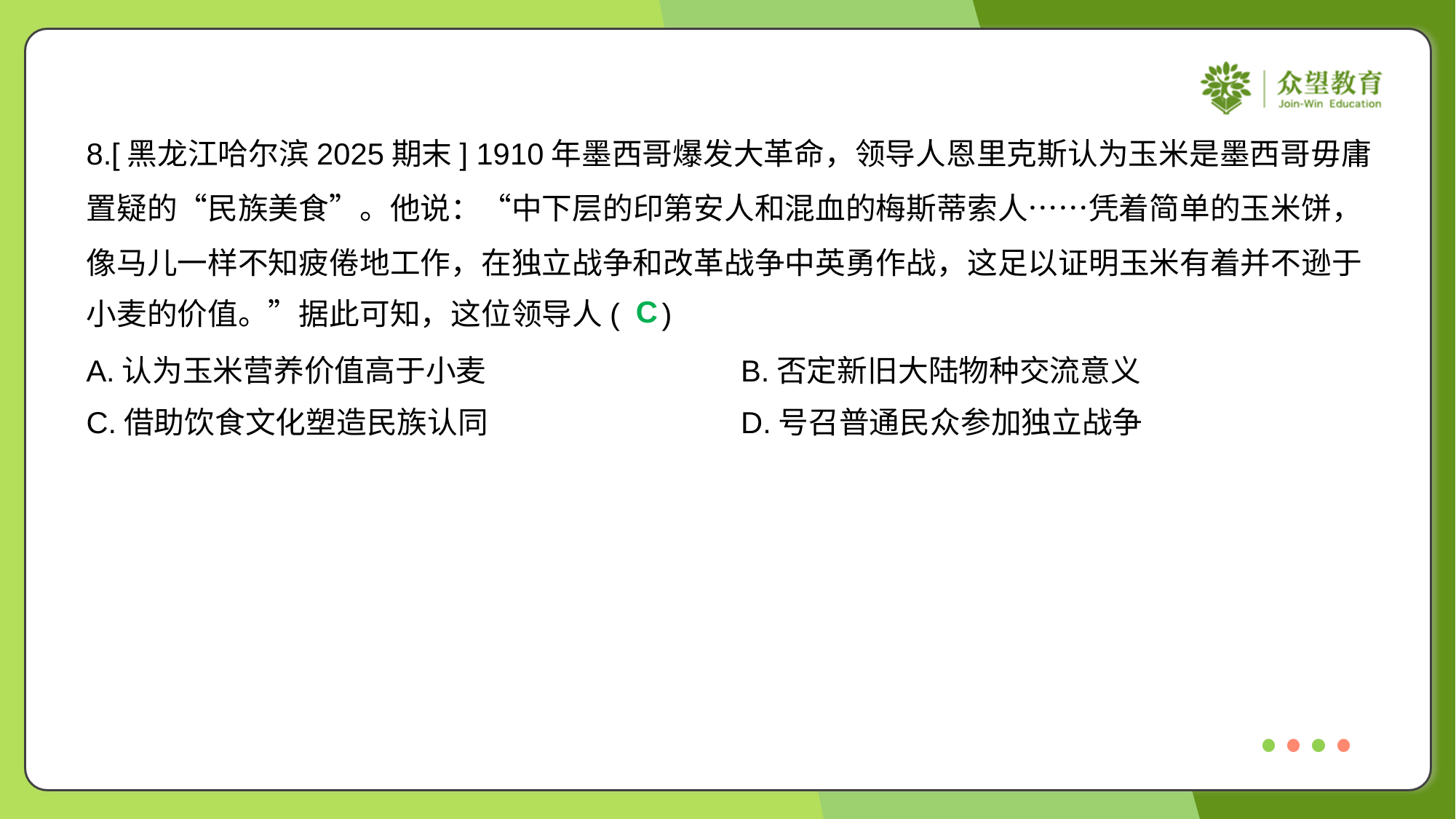

8.[黑龙江哈尔滨2025期末] 1910年墨西哥爆发大革命，领导人恩里克斯认为玉米是墨西哥毋庸
置疑的“民族美食”。他说：“中下层的印第安人和混血的梅斯蒂索人……凭着简单的玉米饼，
像马儿一样不知疲倦地工作，在独立战争和改革战争中英勇作战，这足以证明玉米有着并不逊于
小麦的价值。”据此可知，这位领导人(     )
C
A.认为玉米营养价值高于小麦	B.否定新旧大陆物种交流意义
C.借助饮食文化塑造民族认同	D.号召普通民众参加独立战争